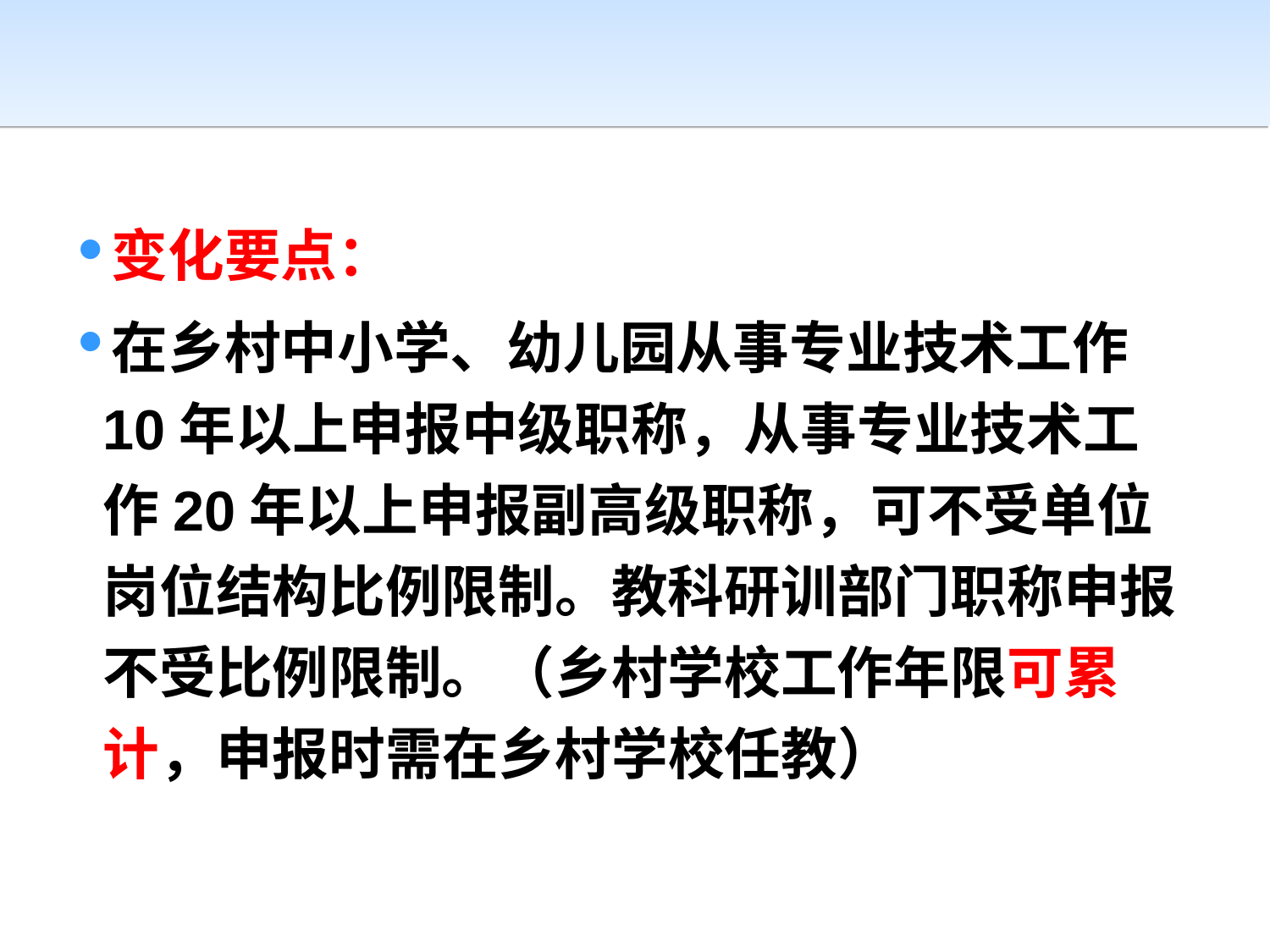

#
变化要点：
在乡村中小学、幼儿园从事专业技术工作10年以上申报中级职称，从事专业技术工作20年以上申报副高级职称，可不受单位岗位结构比例限制。教科研训部门职称申报不受比例限制。（乡村学校工作年限可累计，申报时需在乡村学校任教）